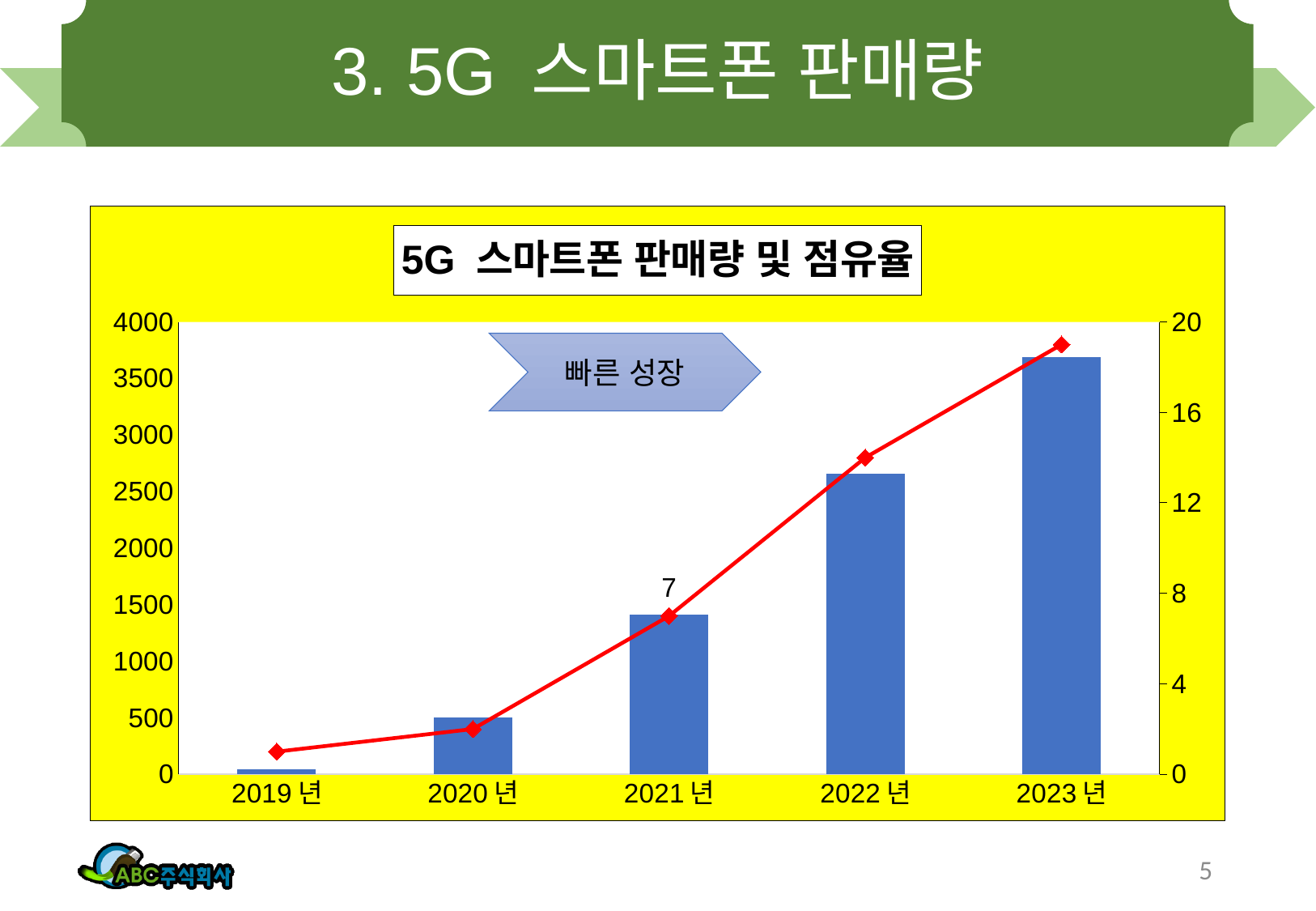

# 3. 5G 스마트폰 판매량

### Chart: 5G 스마트폰 판매량 및 점유율

| Category | 판매량(십만대) | 점유율(%) |
|---|---|---|
| 2019년 | 41.0 | 1.0 |
| 2020년 | 506.0 | 2.0 |
| 2021년 | 1409.0 | 7.0 |
| 2022년 | 2658.0 | 14.0 |
| 2023년 | 3687.0 | 19.0 |
빠른 성장
5